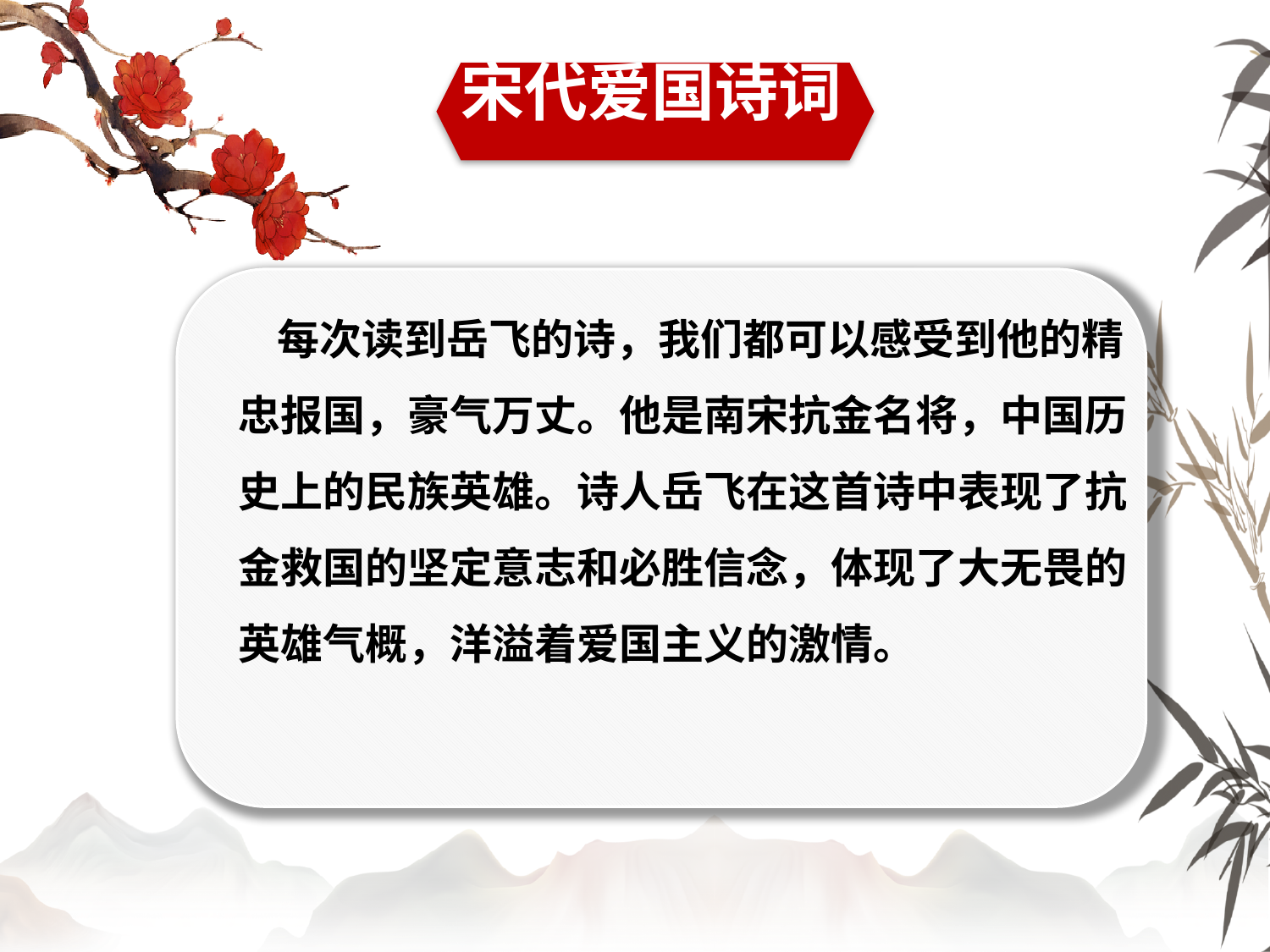

宋代爱国诗词

   每次读到岳飞的诗，我们都可以感受到他的精忠报国，豪气万丈。他是南宋抗金名将，中国历史上的民族英雄。诗人岳飞在这首诗中表现了抗金救国的坚定意志和必胜信念，体现了大无畏的英雄气概，洋溢着爱国主义的激情。